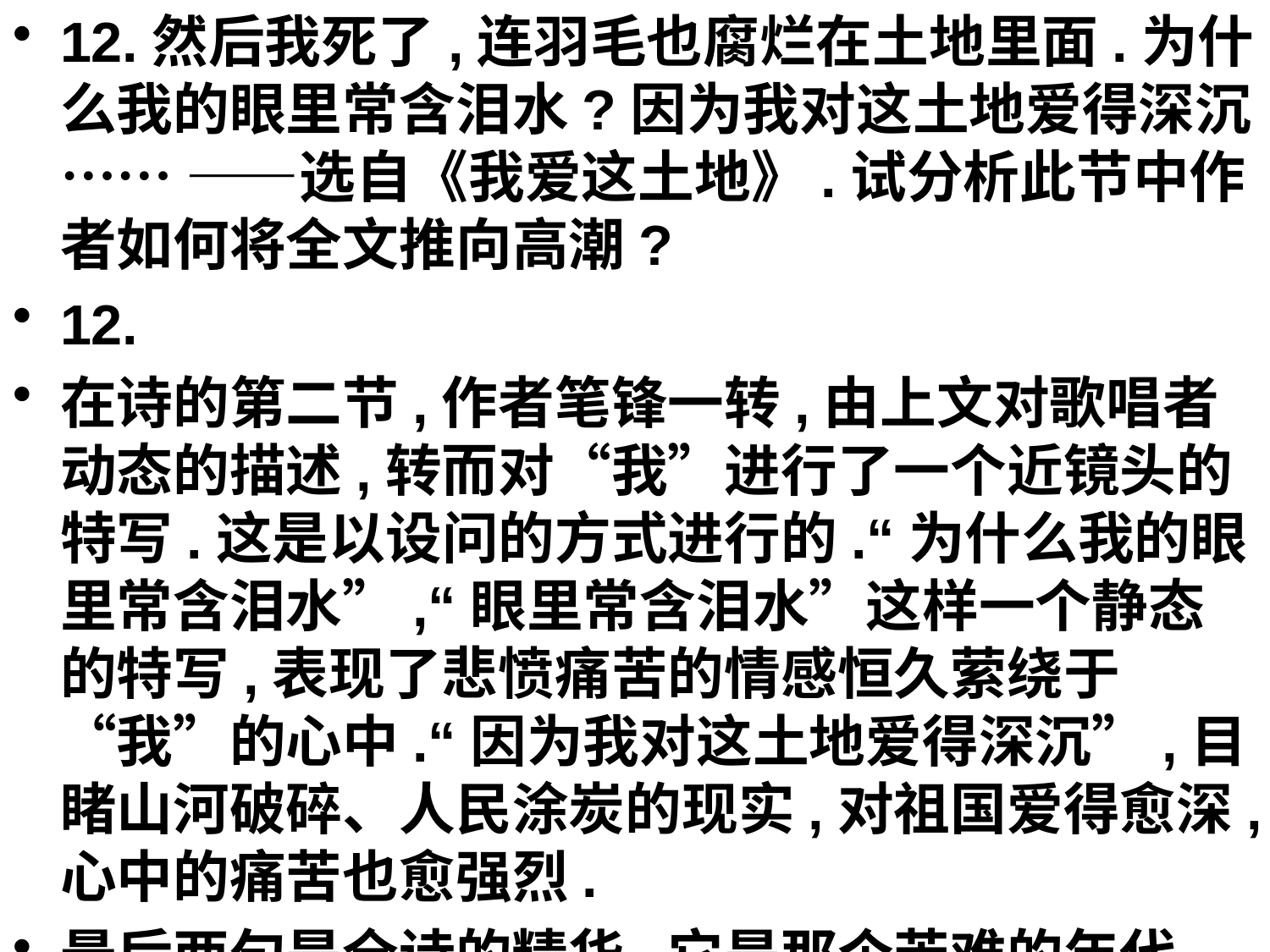

12.然后我死了,连羽毛也腐烂在土地里面.为什么我的眼里常含泪水?因为我对这土地爱得深沉…… ——选自《我爱这土地》.试分析此节中作者如何将全文推向高潮?
12.
在诗的第二节,作者笔锋一转,由上文对歌唱者动态的描述,转而对“我”进行了一个近镜头的特写.这是以设问的方式进行的.“为什么我的眼里常含泪水”,“眼里常含泪水”这样一个静态的特写,表现了悲愤痛苦的情感恒久萦绕于“我”的心中.“因为我对这土地爱得深沉”,目睹山河破碎、人民涂炭的现实,对祖国爱得愈深,心中的痛苦也愈强烈.
最后两句是全诗的精华,它是那个苦难的年代,一